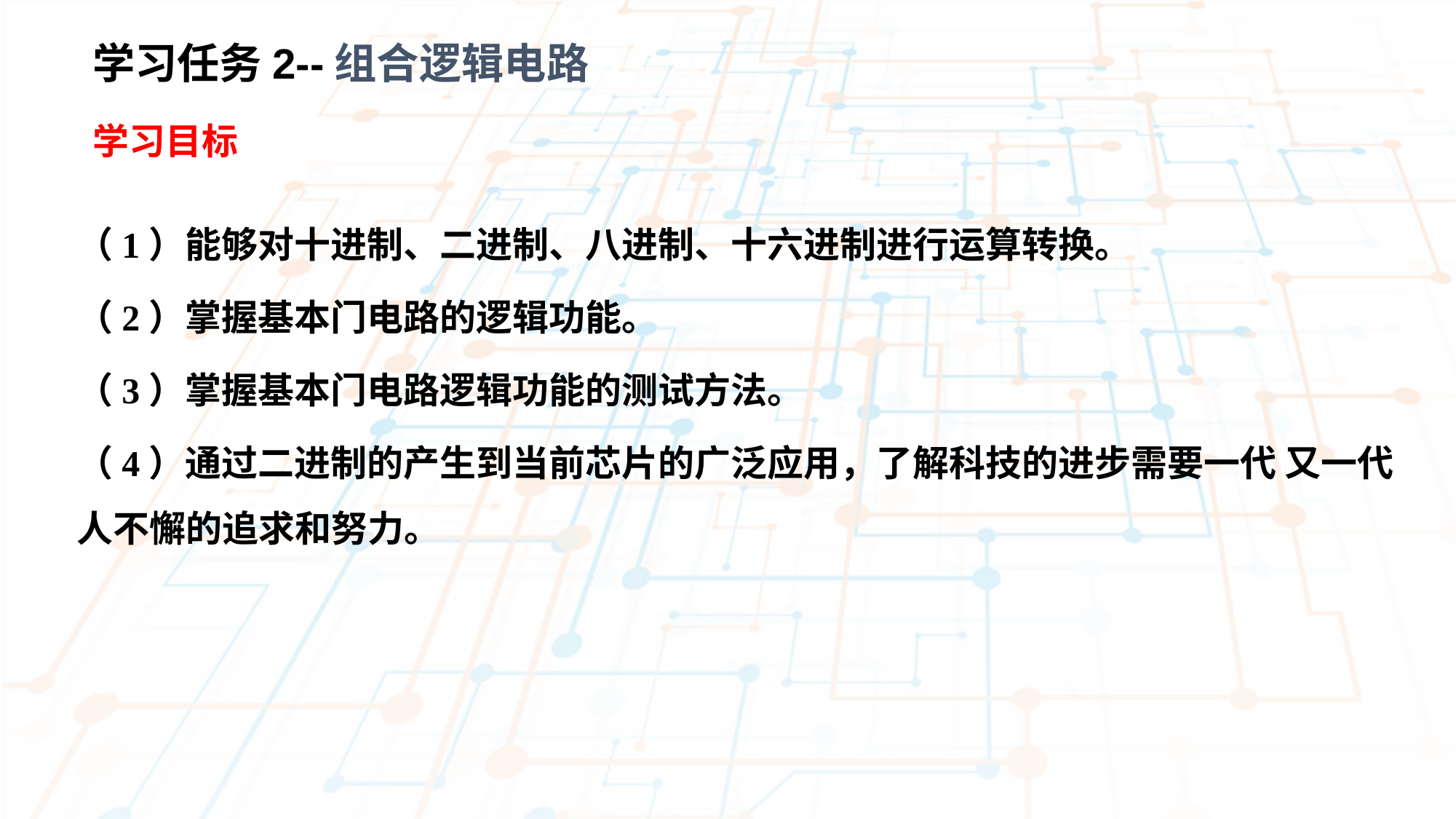

学习任务2--组合逻辑电路
学习目标

（1）能够对十进制、二进制、八进制、十六进制进行运算转换。
（2）掌握基本门电路的逻辑功能。
（3）掌握基本门电路逻辑功能的测试方法。
（4）通过二进制的产生到当前芯片的广泛应用，了解科技的进步需要一代 又一代人不懈的追求和努力。